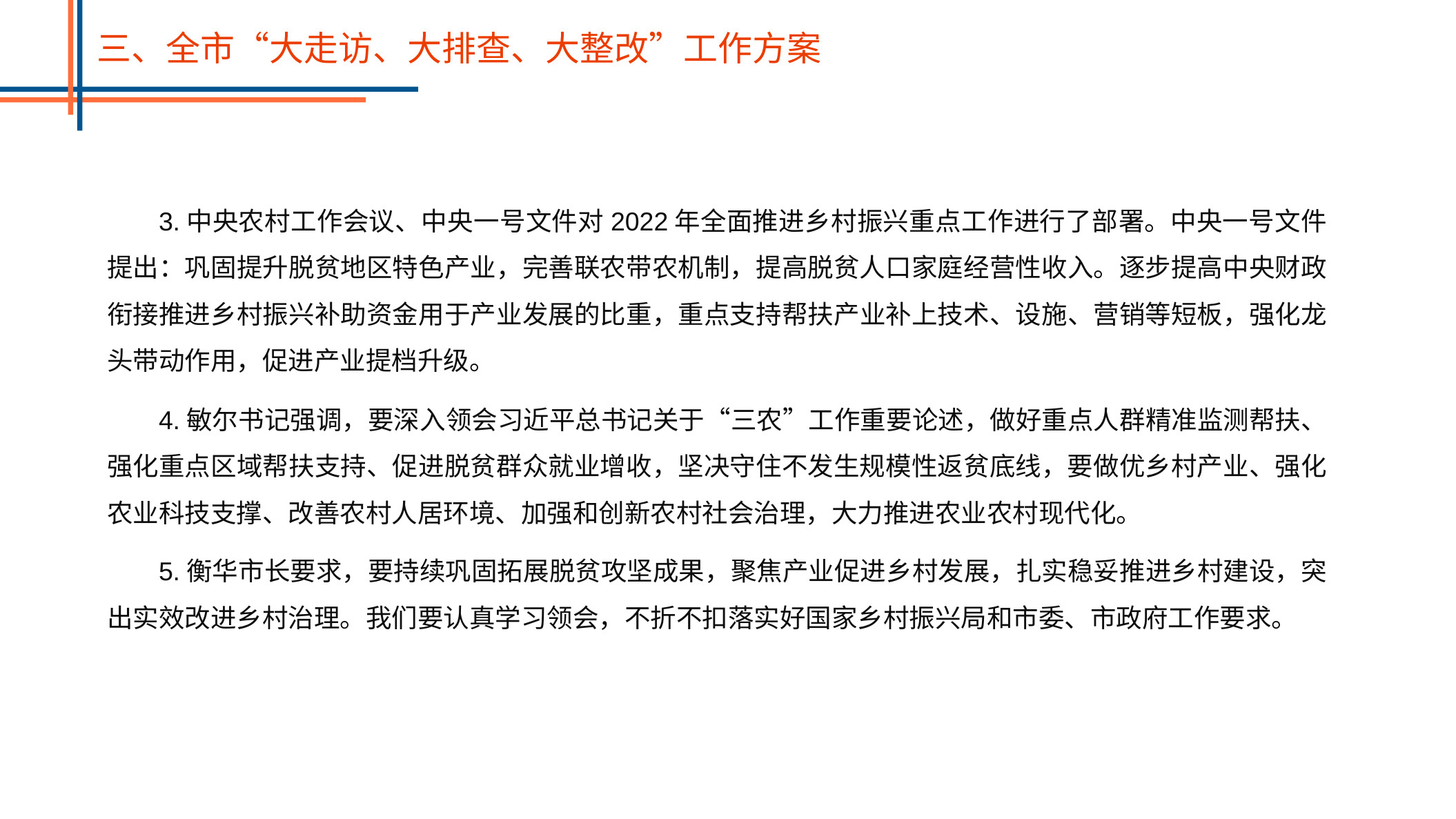

三、全市“大走访、大排查、大整改”工作方案

3.中央农村工作会议、中央一号文件对2022年全面推进乡村振兴重点工作进行了部署。中央一号文件提出：巩固提升脱贫地区特色产业，完善联农带农机制，提高脱贫人口家庭经营性收入。逐步提高中央财政衔接推进乡村振兴补助资金用于产业发展的比重，重点支持帮扶产业补上技术、设施、营销等短板，强化龙头带动作用，促进产业提档升级。
4.敏尔书记强调，要深入领会习近平总书记关于“三农”工作重要论述，做好重点人群精准监测帮扶、强化重点区域帮扶支持、促进脱贫群众就业增收，坚决守住不发生规模性返贫底线，要做优乡村产业、强化农业科技支撑、改善农村人居环境、加强和创新农村社会治理，大力推进农业农村现代化。
5.衡华市长要求，要持续巩固拓展脱贫攻坚成果，聚焦产业促进乡村发展，扎实稳妥推进乡村建设，突出实效改进乡村治理。我们要认真学习领会，不折不扣落实好国家乡村振兴局和市委、市政府工作要求。